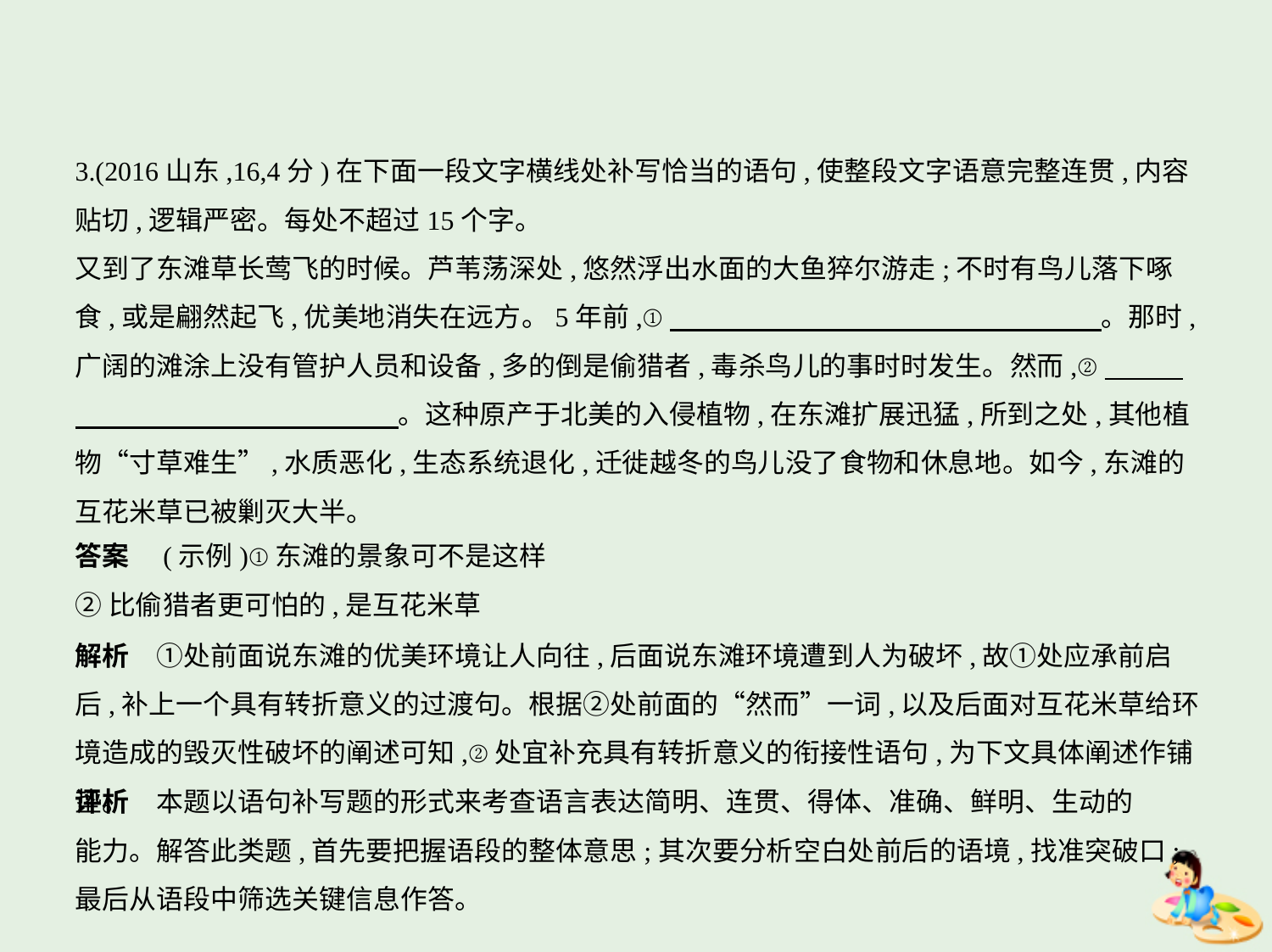

3.(2016山东,16,4分)在下面一段文字横线处补写恰当的语句,使整段文字语意完整连贯,内容
贴切,逻辑严密。每处不超过15个字。
又到了东滩草长莺飞的时候。芦苇荡深处,悠然浮出水面的大鱼猝尔游走;不时有鸟儿落下啄
食,或是翩然起飞,优美地消失在远方。5年前,①　　　　　　　　　　　　　　　    。那时,
广阔的滩涂上没有管护人员和设备,多的倒是偷猎者,毒杀鸟儿的事时时发生。然而,②　　    
　　　　　　　　　　　    。这种原产于北美的入侵植物,在东滩扩展迅猛,所到之处,其他植
物“寸草难生”,水质恶化,生态系统退化,迁徙越冬的鸟儿没了食物和休息地。如今,东滩的
互花米草已被剿灭大半。
答案　(示例)①东滩的景象可不是这样
②比偷猎者更可怕的,是互花米草
解析　①处前面说东滩的优美环境让人向往,后面说东滩环境遭到人为破坏,故①处应承前启后,补上一个具有转折意义的过渡句。根据②处前面的“然而”一词,以及后面对互花米草给环境造成的毁灭性破坏的阐述可知,②处宜补充具有转折意义的衔接性语句,为下文具体阐述作铺垫。
评析　本题以语句补写题的形式来考查语言表达简明、连贯、得体、准确、鲜明、生动的
能力。解答此类题,首先要把握语段的整体意思;其次要分析空白处前后的语境,找准突破口;
最后从语段中筛选关键信息作答。